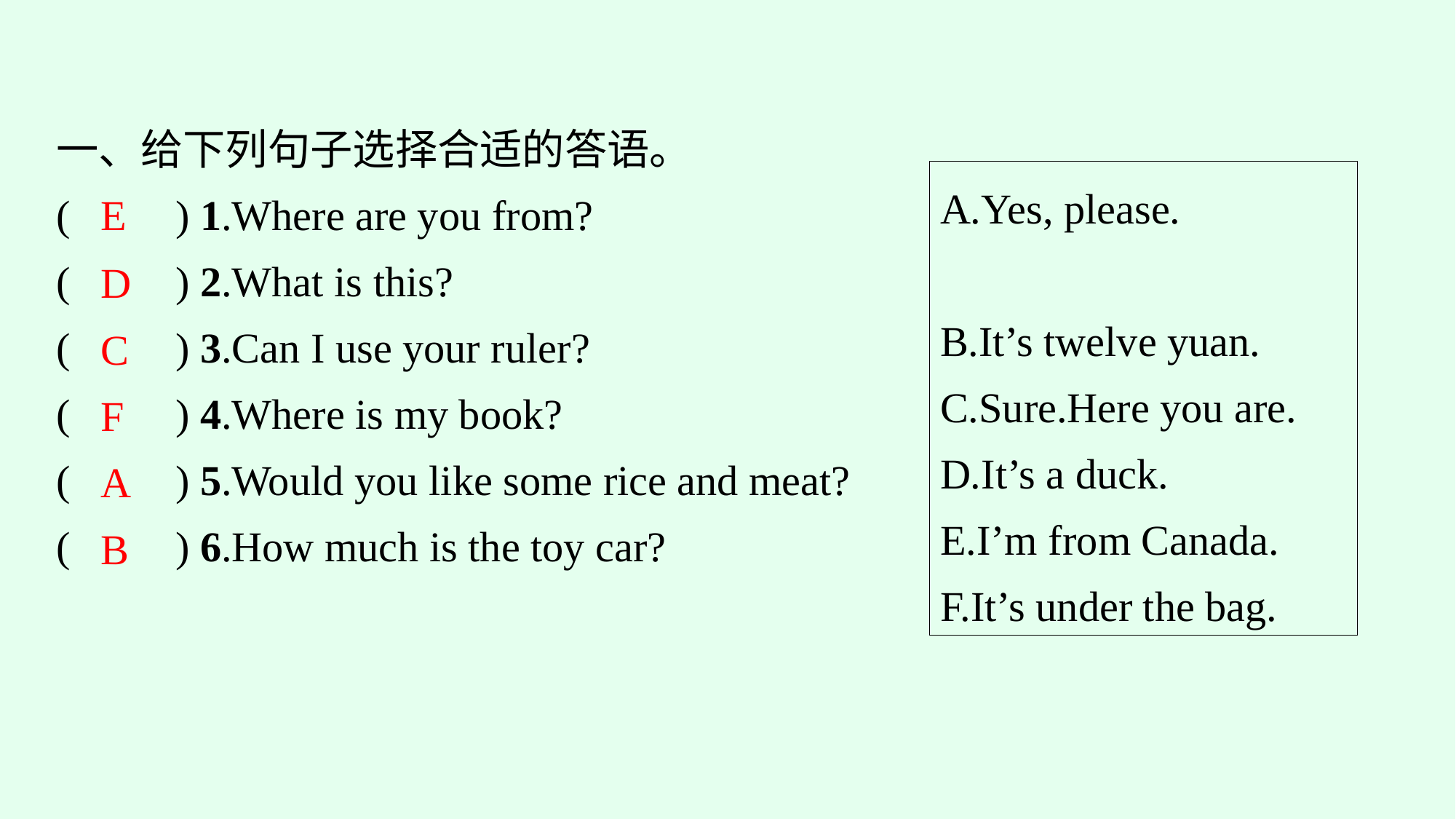

一、给下列句子选择合适的答语。
(　　) 1.Where are you from?
(　　) 2.What is this?
(　　) 3.Can I use your ruler?
(　　) 4.Where is my book?
(　　) 5.Would you like some rice and meat?
(　　) 6.How much is the toy car?
A.Yes, please.
B.It’s twelve yuan.
C.Sure.Here you are.
D.It’s a duck.
E.I’m from Canada.
F.It’s under the bag.
E
D
C
F
A
B